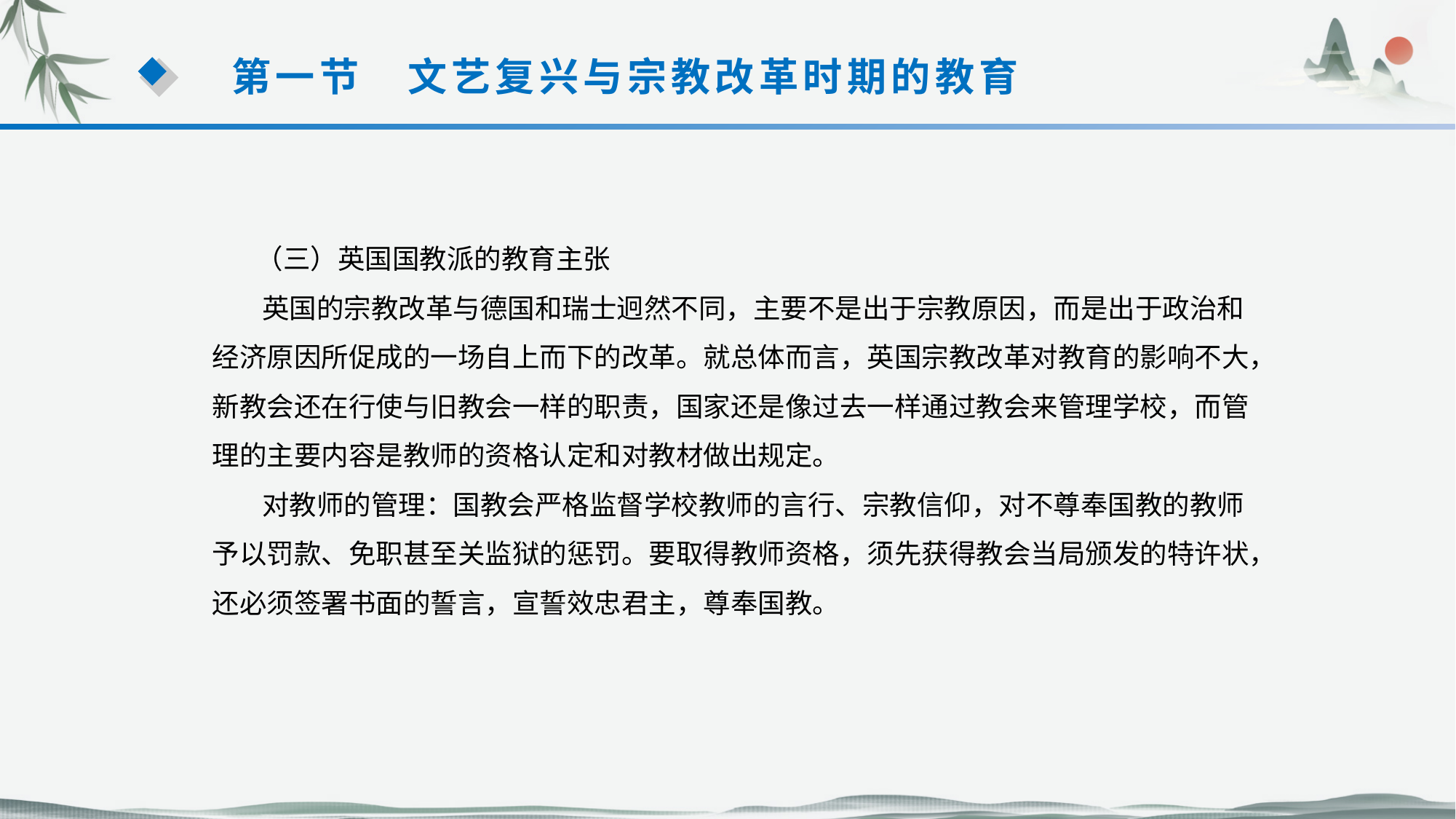

第一节　文艺复兴与宗教改革时期的教育

      （三）英国国教派的教育主张
       英国的宗教改革与德国和瑞士迥然不同，主要不是出于宗教原因，而是出于政治和经济原因所促成的一场自上而下的改革。就总体而言，英国宗教改革对教育的影响不大，新教会还在行使与旧教会一样的职责，国家还是像过去一样通过教会来管理学校，而管理的主要内容是教师的资格认定和对教材做出规定。
       对教师的管理：国教会严格监督学校教师的言行、宗教信仰，对不尊奉国教的教师予以罚款、免职甚至关监狱的惩罚。要取得教师资格，须先获得教会当局颁发的特许状，还必须签署书面的誓言，宣誓效忠君主，尊奉国教。